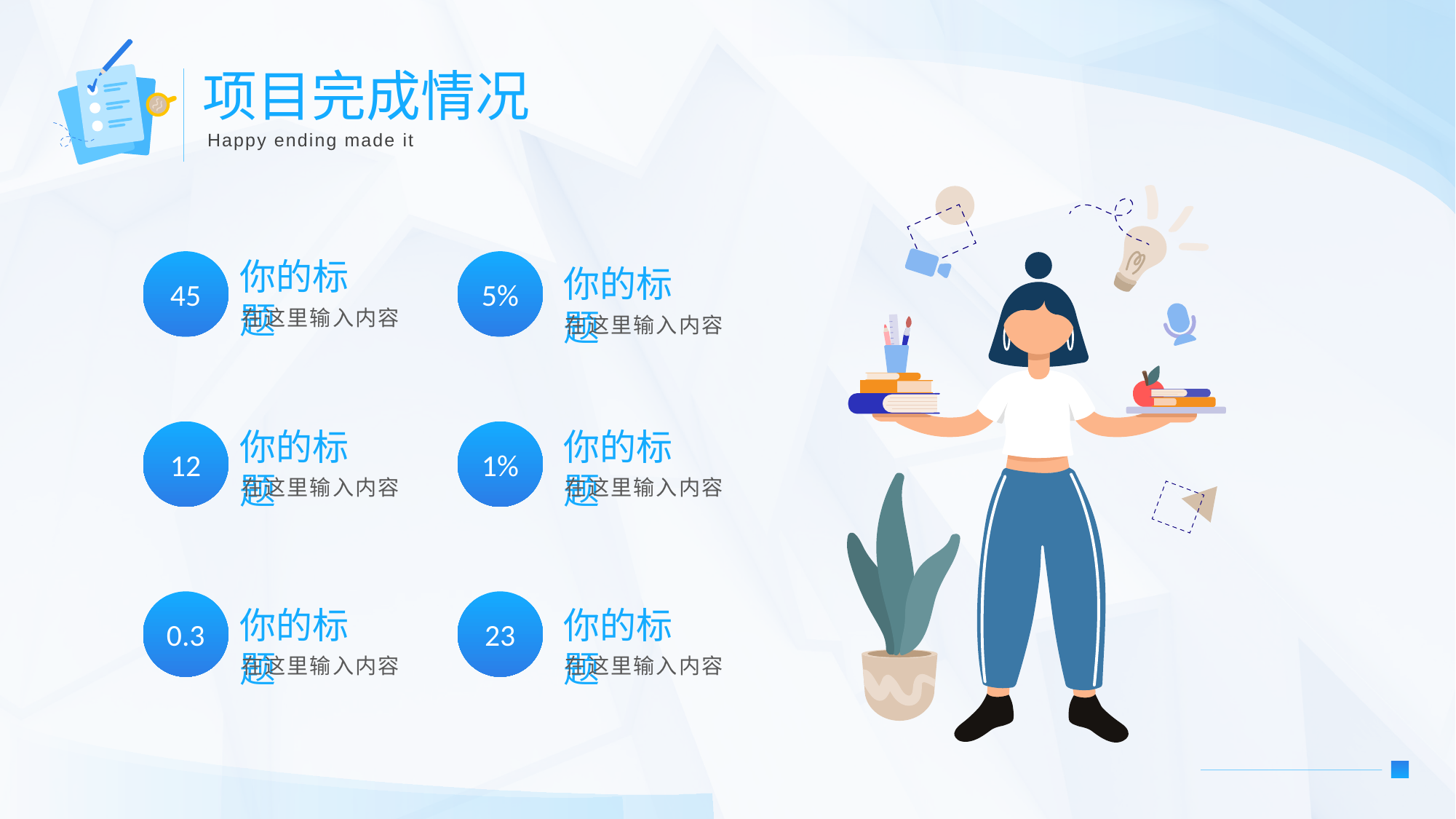

项目完成情况
Happy ending made it

你的标题
45
5%
你的标题
在这里输入内容
在这里输入内容
你的标题
你的标题
12
1%
在这里输入内容
在这里输入内容
0.3
23
你的标题
你的标题
在这里输入内容
在这里输入内容